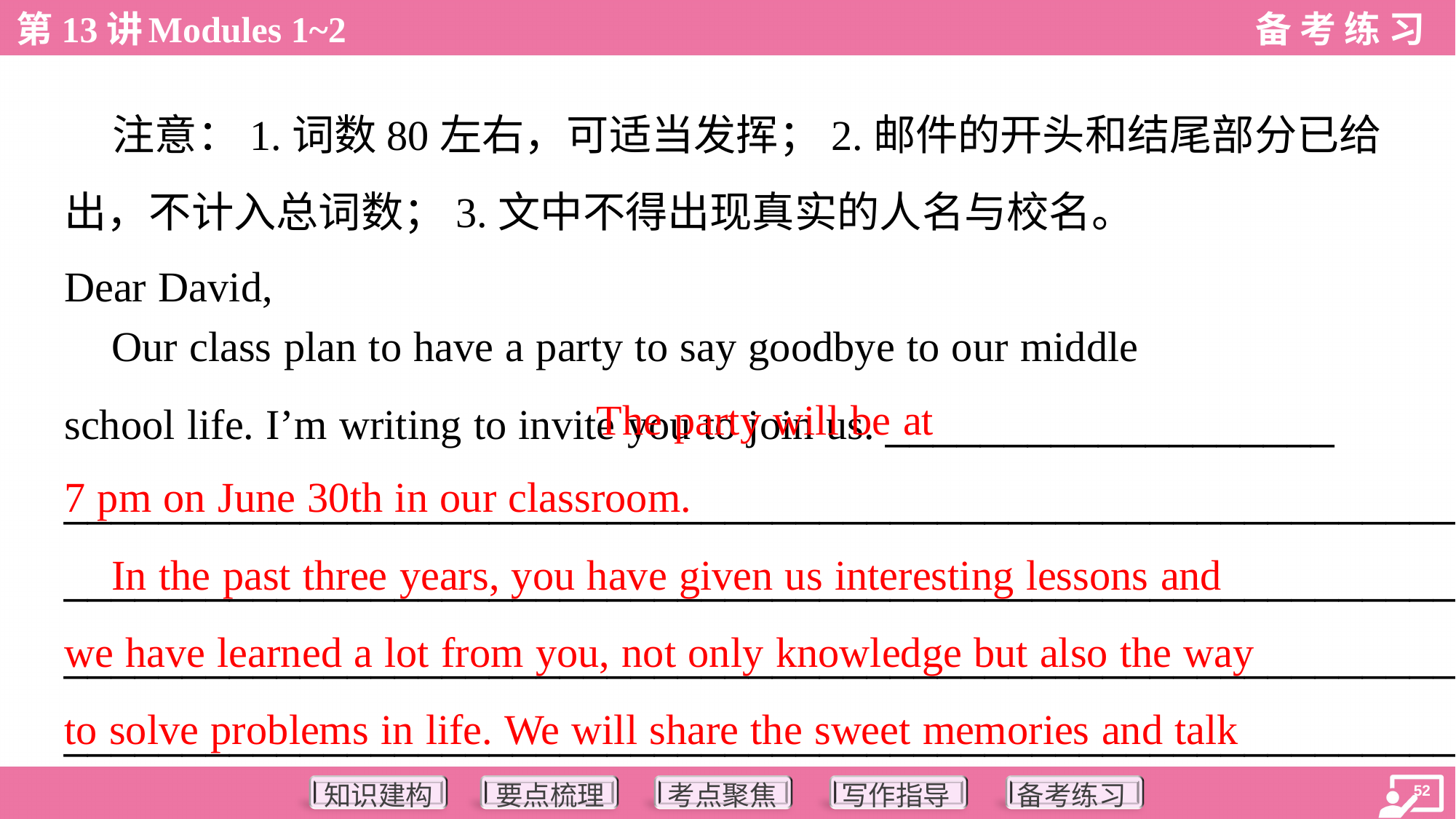

注意：1.词数80左右，可适当发挥；2.邮件的开头和结尾部分已给
出，不计入总词数；3.文中不得出现真实的人名与校名。
Dear David,
    Our class plan to have a party to say goodbye to our middle
school life. I’m writing to invite you to join us. ___________________
______________________________________________________________
______________________________________________________________
______________________________________________________________
______________________________________________________________
                                             The party will be at
7 pm on June 30th in our classroom.
    In the past three years, you have given us interesting lessons and
we have learned a lot from you, not only knowledge but also the way
to solve problems in life. We will share the sweet memories and talk